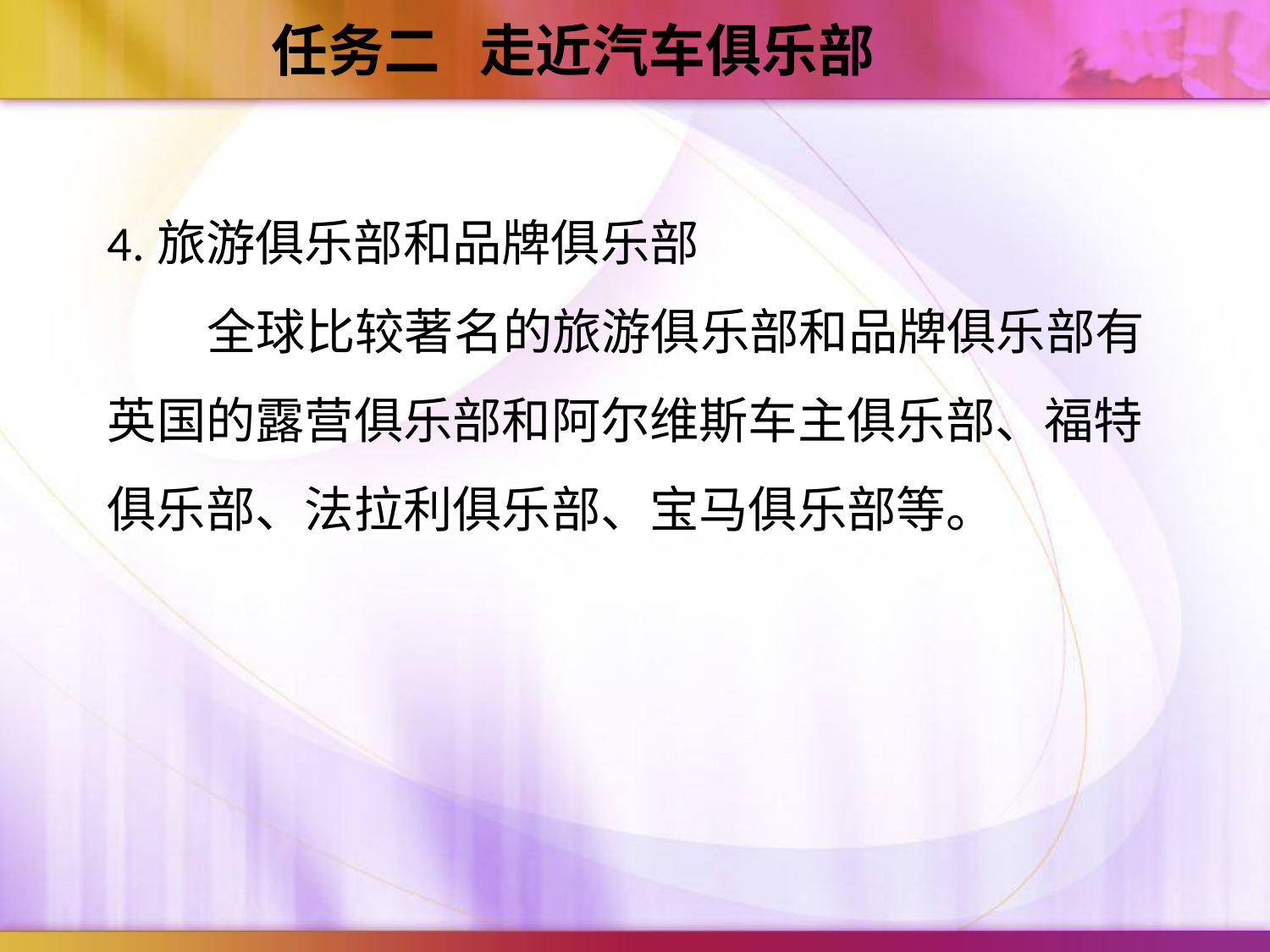

任务二   走近汽车俱乐部
4.旅游俱乐部和品牌俱乐部
        全球比较著名的旅游俱乐部和品牌俱乐部有英国的露营俱乐部和阿尔维斯车主俱乐部、福特俱乐部、法拉利俱乐部、宝马俱乐部等。